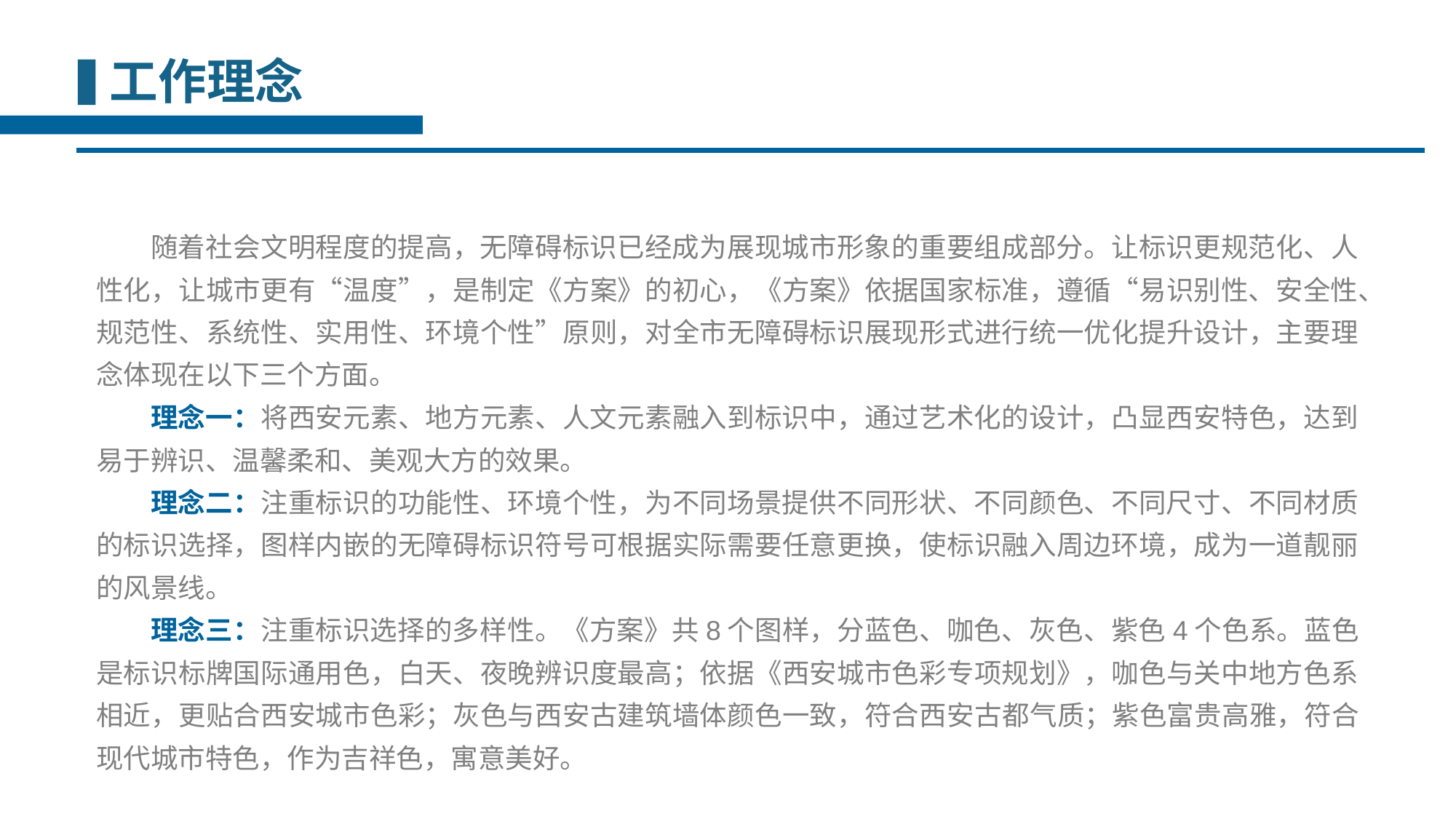

工作理念

随着社会文明程度的提高，无障碍标识已经成为展现城市形象的重要组成部分。让标识更规范化、人性化，让城市更有“温度”，是制定《方案》的初心，《方案》依据国家标准，遵循“易识别性、安全性、规范性、系统性、实用性、环境个性”原则，对全市无障碍标识展现形式进行统一优化提升设计，主要理念体现在以下三个方面。
理念一：将西安元素、地方元素、人文元素融入到标识中，通过艺术化的设计，凸显西安特色，达到易于辨识、温馨柔和、美观大方的效果。
理念二：注重标识的功能性、环境个性，为不同场景提供不同形状、不同颜色、不同尺寸、不同材质的标识选择，图样内嵌的无障碍标识符号可根据实际需要任意更换，使标识融入周边环境，成为一道靓丽的风景线。
理念三：注重标识选择的多样性。《方案》共8个图样，分蓝色、咖色、灰色、紫色4个色系。蓝色是标识标牌国际通用色，白天、夜晚辨识度最高；依据《西安城市色彩专项规划》，咖色与关中地方色系相近，更贴合西安城市色彩；灰色与西安古建筑墙体颜色一致，符合西安古都气质；紫色富贵高雅，符合现代城市特色，作为吉祥色，寓意美好。
5